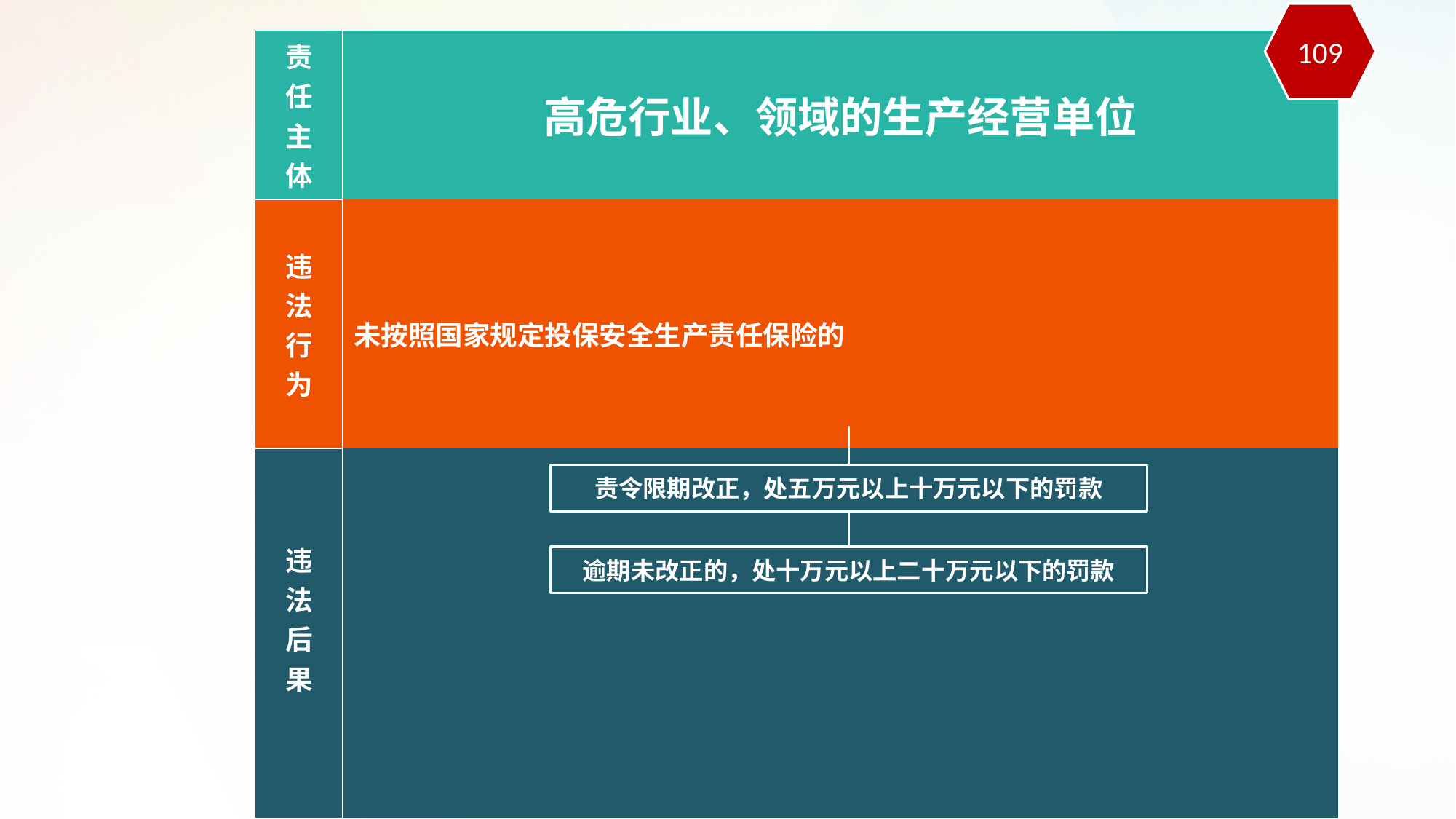

109
| 责 任 主 体 | 高危行业、领域的生产经营单位 |
| --- | --- |
| 违 法 行 为 | 未按照国家规定投保安全生产责任保险的 |
| 违 法 后 果 |  |
责令限期改正，处五万元以上十万元以下的罚款
逾期未改正的，处十万元以上二十万元以下的罚款